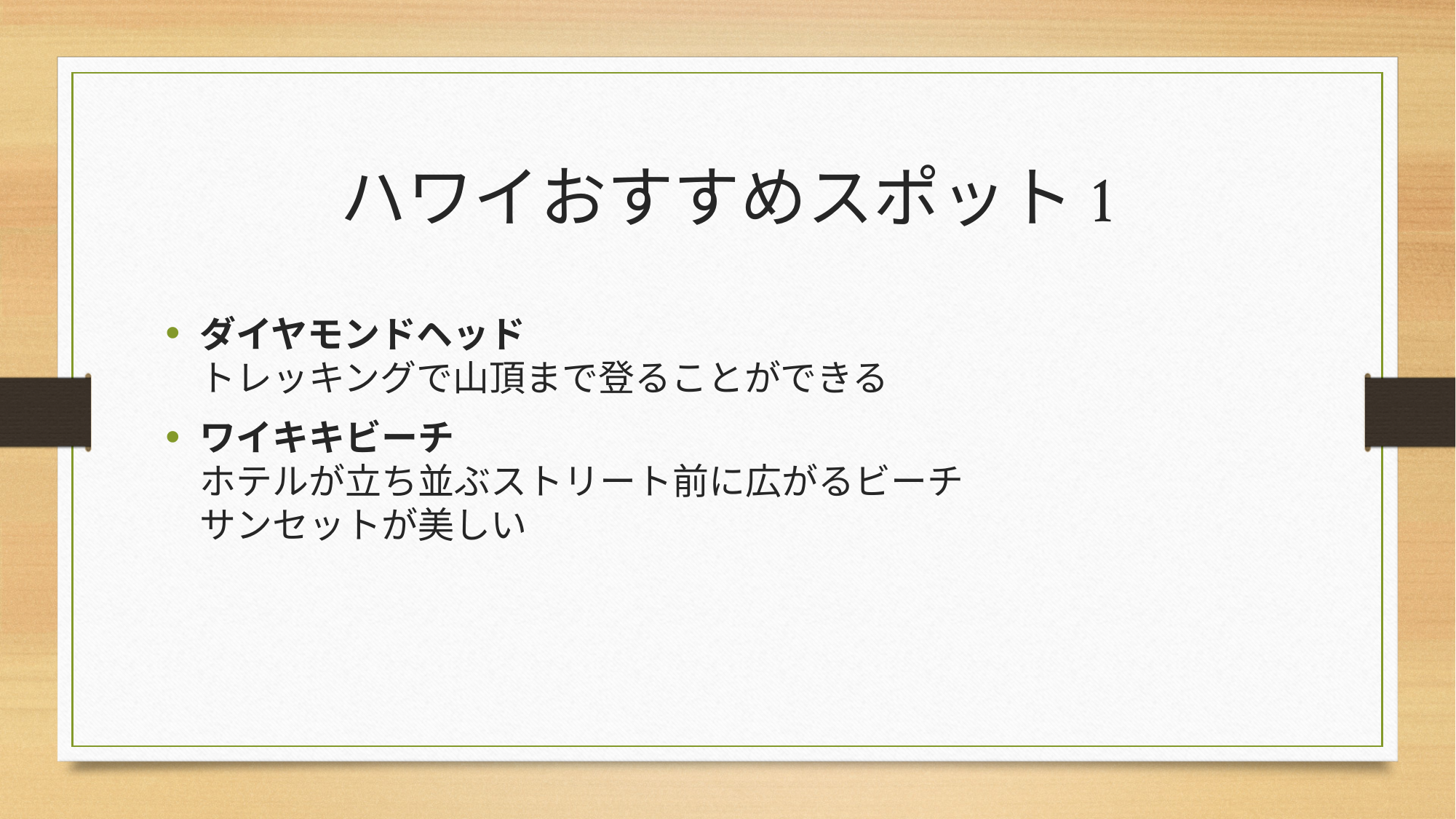

# ハワイおすすめスポット1
ダイヤモンドヘッド
トレッキングで山頂まで登ることができる
ワイキキビーチ
ホテルが立ち並ぶストリート前に広がるビーチ
サンセットが美しい